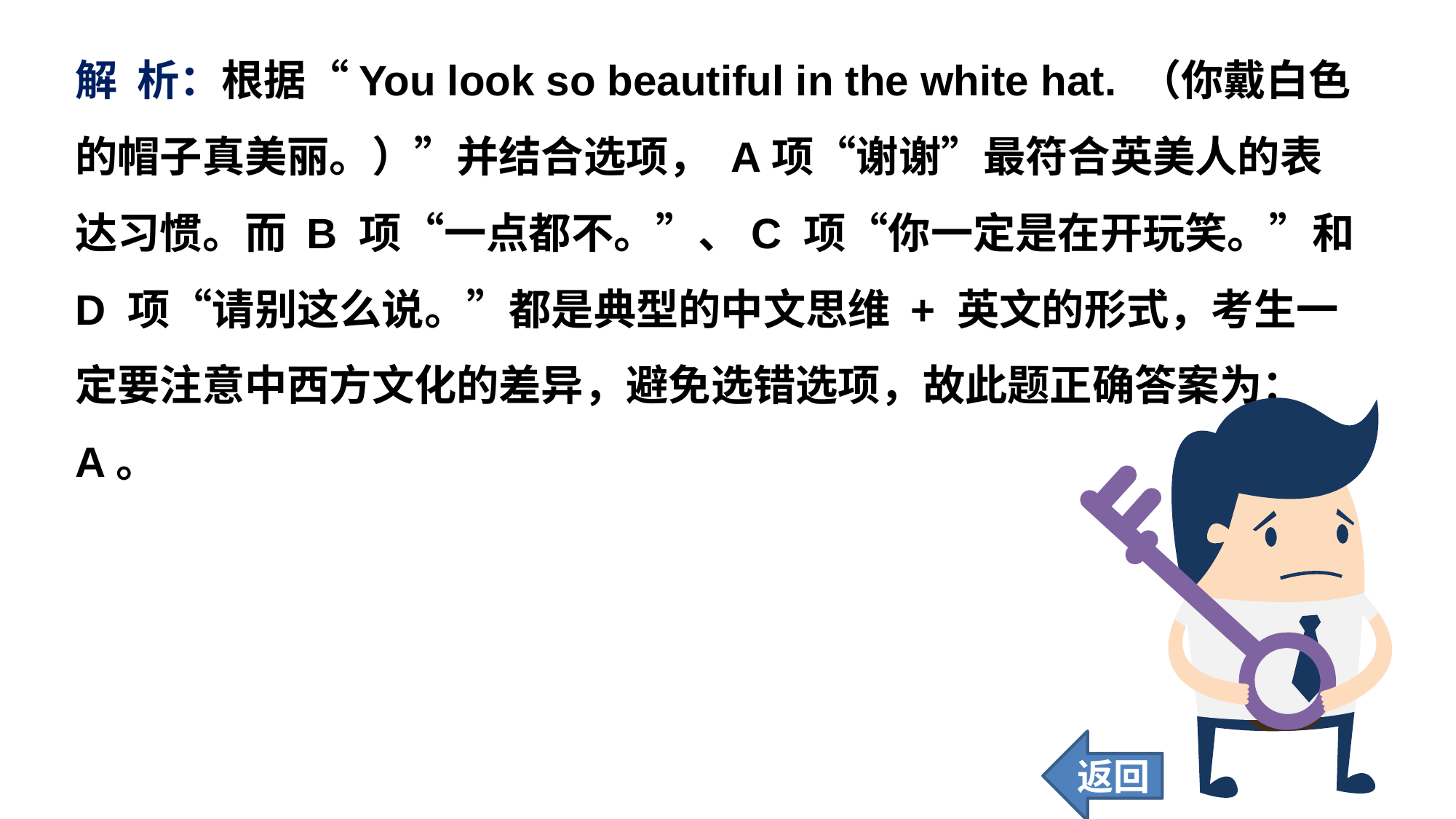

解  析：根据“You look so beautiful in the white hat. （你戴白色的帽子真美丽。）”并结合选项， A项“谢谢”最符合英美人的表达习惯。而 B 项“一点都不。”、C 项“你一定是在开玩笑。”和 D 项“请别这么说。”都是典型的中文思维 + 英文的形式，考生一定要注意中西方文化的差异，避免选错选项，故此题正确答案为：A。

返回
55